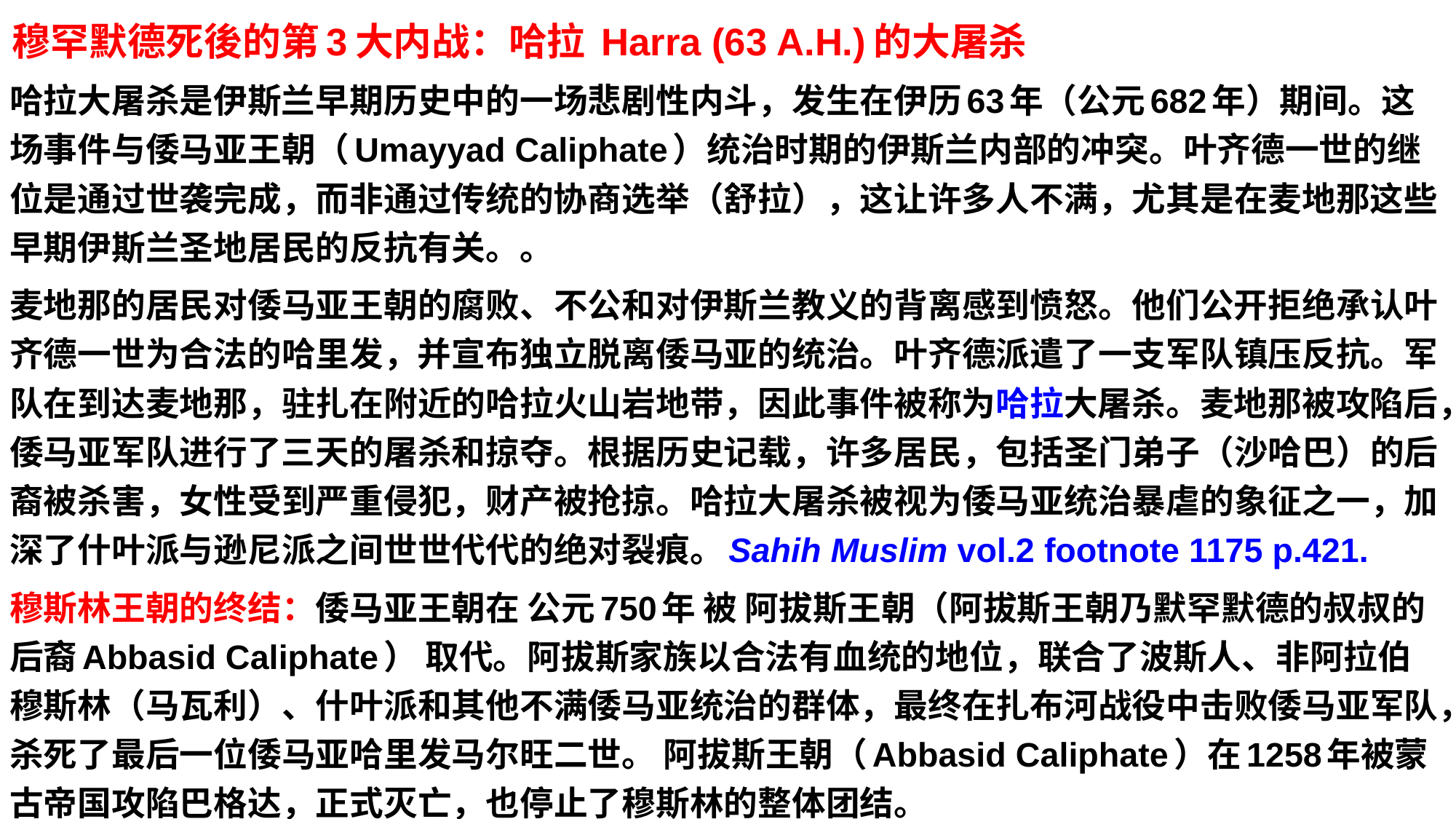

# 穆罕默德死後的第3大内战：哈拉 Harra (63 A.H.)的大屠杀
哈拉大屠杀是伊斯兰早期历史中的一场悲剧性内斗，发生在伊历63年（公元682年）期间。这场事件与倭马亚王朝（Umayyad Caliphate）统治时期的伊斯兰内部的冲突。叶齐德一世的继位是通过世袭完成，而非通过传统的协商选举（舒拉），这让许多人不满，尤其是在麦地那这些早期伊斯兰圣地居民的反抗有关。。
麦地那的居民对倭马亚王朝的腐败、不公和对伊斯兰教义的背离感到愤怒。他们公开拒绝承认叶齐德一世为合法的哈里发，并宣布独立脱离倭马亚的统治。叶齐德派遣了一支军队镇压反抗。军队在到达麦地那，驻扎在附近的哈拉火山岩地带，因此事件被称为哈拉大屠杀。麦地那被攻陷后，倭马亚军队进行了三天的屠杀和掠夺。根据历史记载，许多居民，包括圣门弟子（沙哈巴）的后裔被杀害，女性受到严重侵犯，财产被抢掠。哈拉大屠杀被视为倭马亚统治暴虐的象征之一，加深了什叶派与逊尼派之间世世代代的绝对裂痕。Sahih Muslim vol.2 footnote 1175 p.421.
穆斯林王朝的终结：倭马亚王朝在 公元750年 被 阿拔斯王朝（阿拔斯王朝乃默罕默德的叔叔的后裔Abbasid Caliphate） 取代。阿拔斯家族以合法有血统的地位，联合了波斯人、非阿拉伯穆斯林（马瓦利）、什叶派和其他不满倭马亚统治的群体，最终在扎布河战役中击败倭马亚军队，杀死了最后一位倭马亚哈里发马尔旺二世。 阿拔斯王朝（Abbasid Caliphate）在1258年被蒙古帝国攻陷巴格达，正式灭亡，也停止了穆斯林的整体团结。